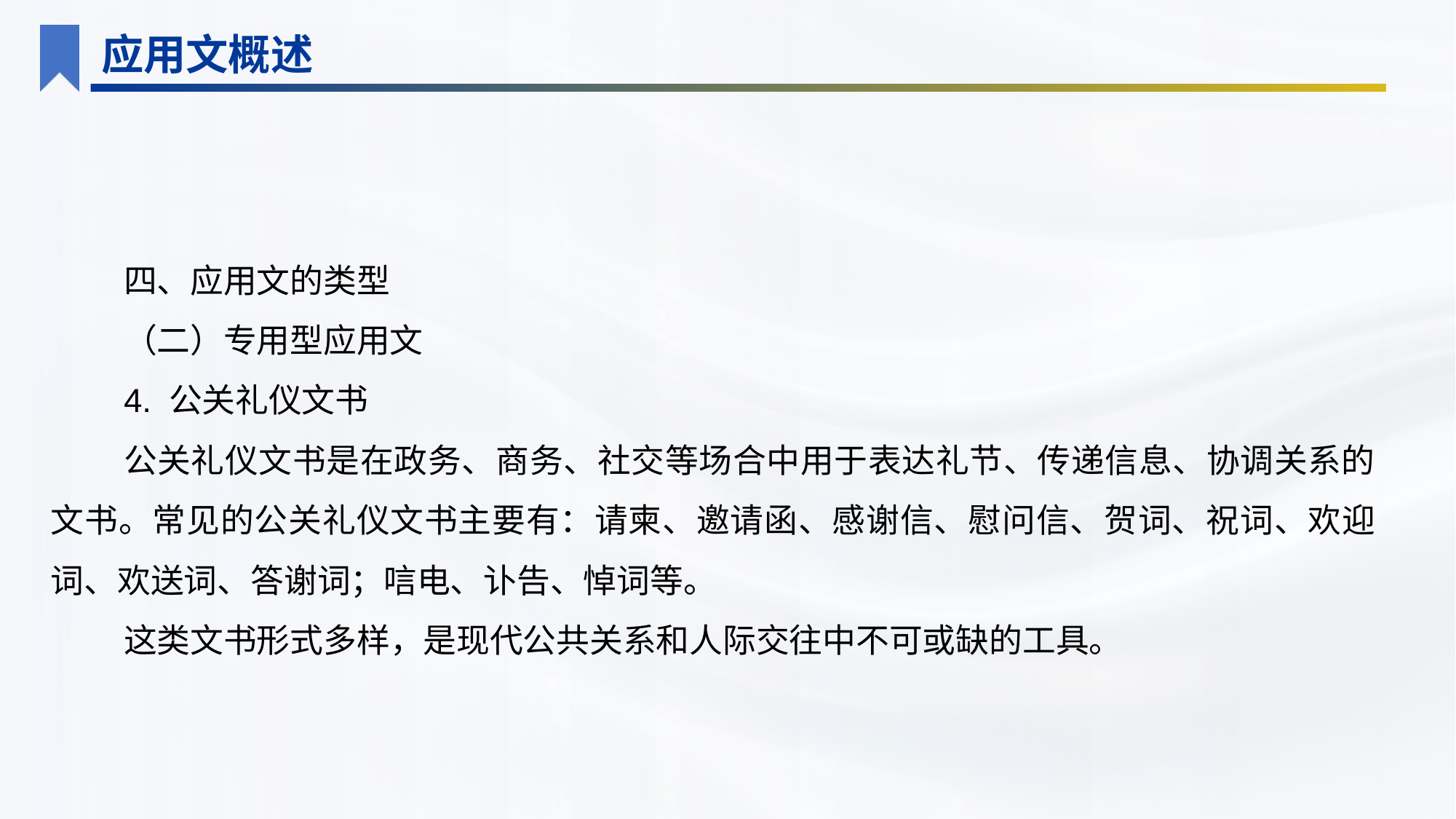

应用文概述
四、应用文的类型
（二）专用型应用文
4. 公关礼仪文书
公关礼仪文书是在政务、商务、社交等场合中用于表达礼节、传递信息、协调关系的文书。常见的公关礼仪文书主要有：请柬、邀请函、感谢信、慰问信、贺词、祝词、欢迎词、欢送词、答谢词；唁电、讣告、悼词等。
这类文书形式多样，是现代公共关系和人际交往中不可或缺的工具。